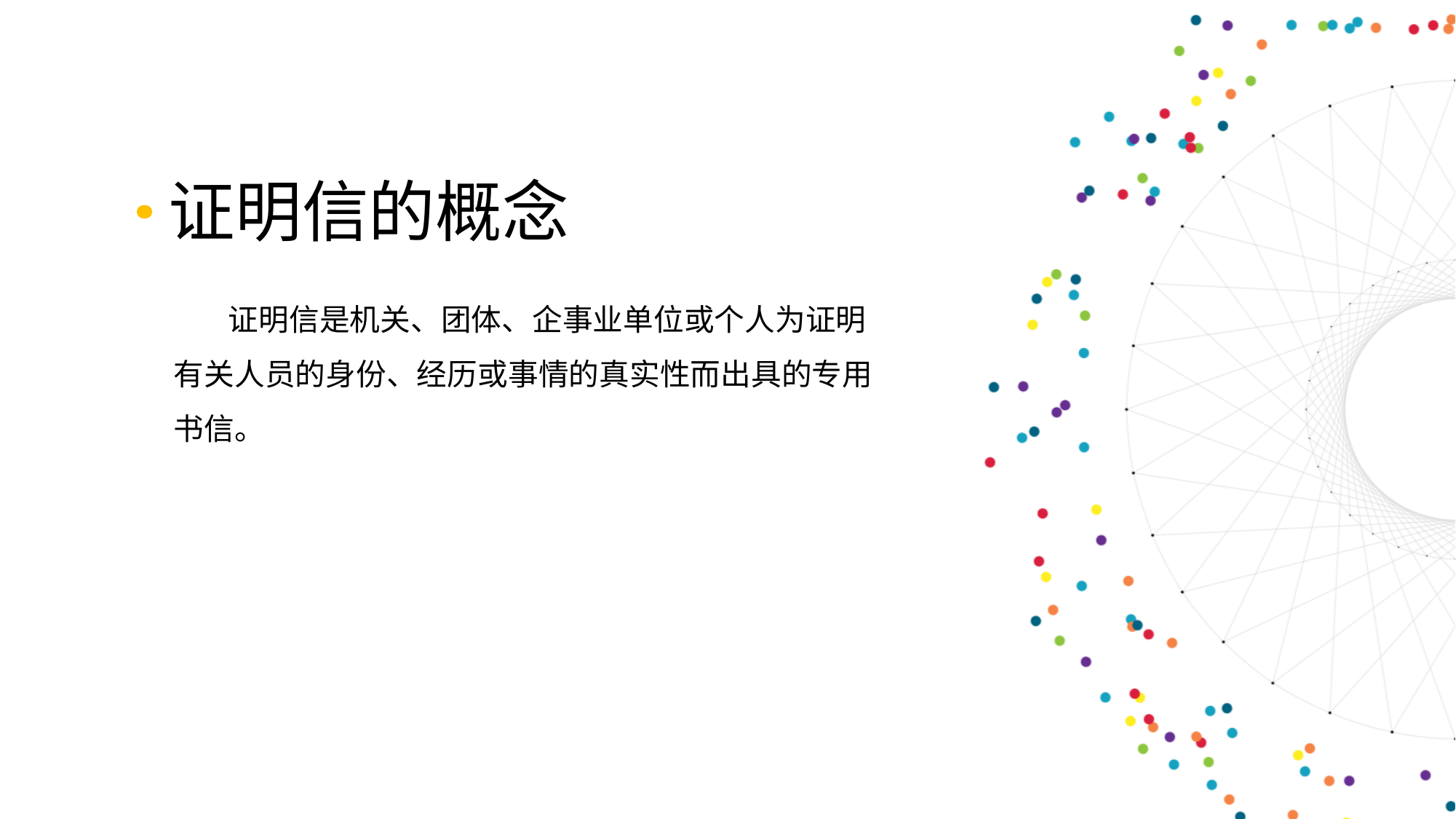

证明信的概念

       证明信是机关、团体、企事业单位或个人为证明有关人员的身份、经历或事情的真实性而出具的专用书信。